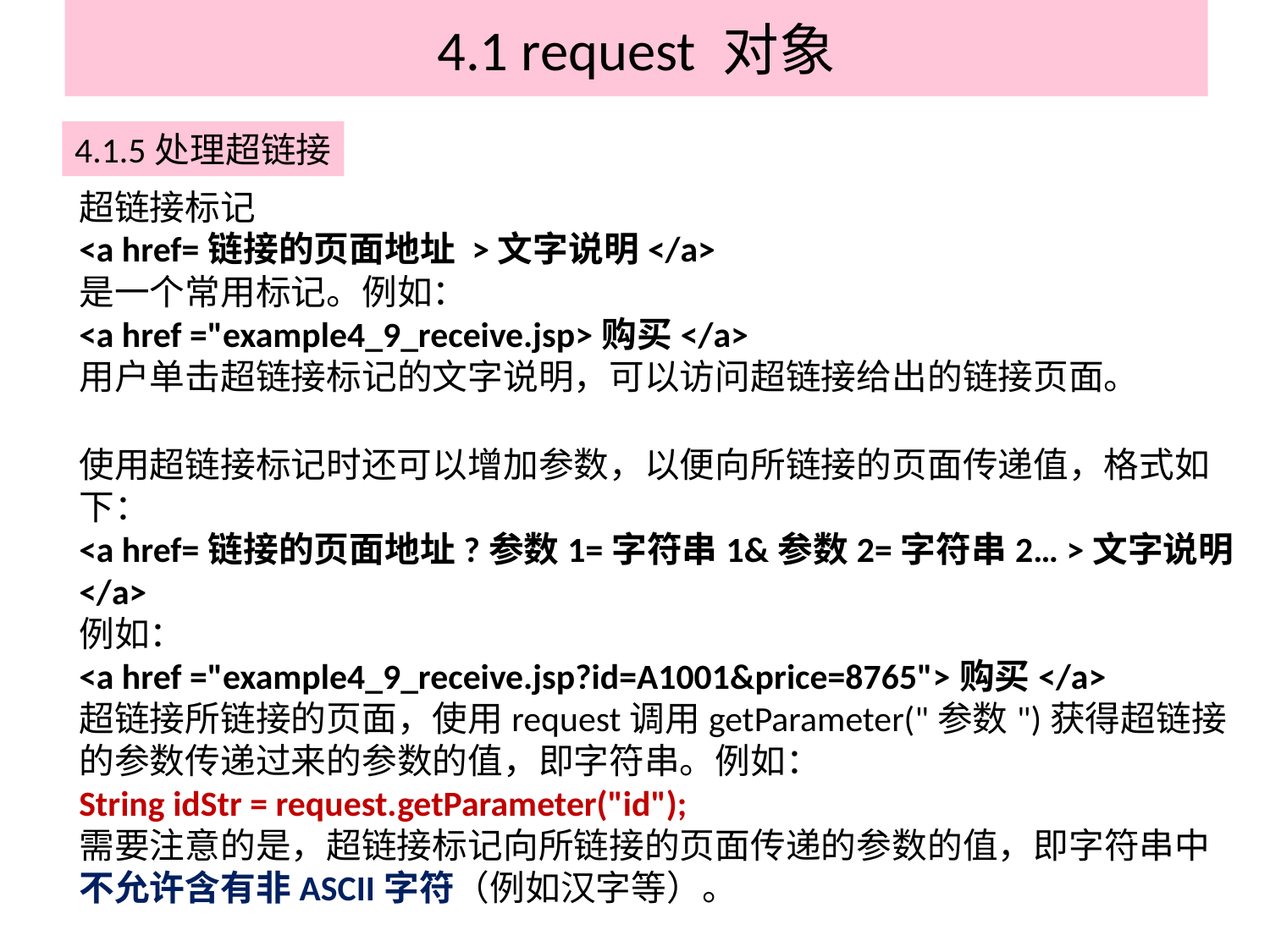

# 4.1 request 对象
4.1.5处理超链接
超链接标记
<a href=链接的页面地址 >文字说明</a>
是一个常用标记。例如：
<a href ="example4_9_receive.jsp>购买</a>
用户单击超链接标记的文字说明，可以访问超链接给出的链接页面。
使用超链接标记时还可以增加参数，以便向所链接的页面传递值，格式如下：
<a href=链接的页面地址?参数1=字符串1&参数2=字符串2… >文字说明</a>
例如：
<a href ="example4_9_receive.jsp?id=A1001&price=8765">购买</a>
超链接所链接的页面，使用request调用getParameter("参数")获得超链接的参数传递过来的参数的值，即字符串。例如：
String idStr = request.getParameter("id");
需要注意的是，超链接标记向所链接的页面传递的参数的值，即字符串中不允许含有非ASCII字符（例如汉字等）。